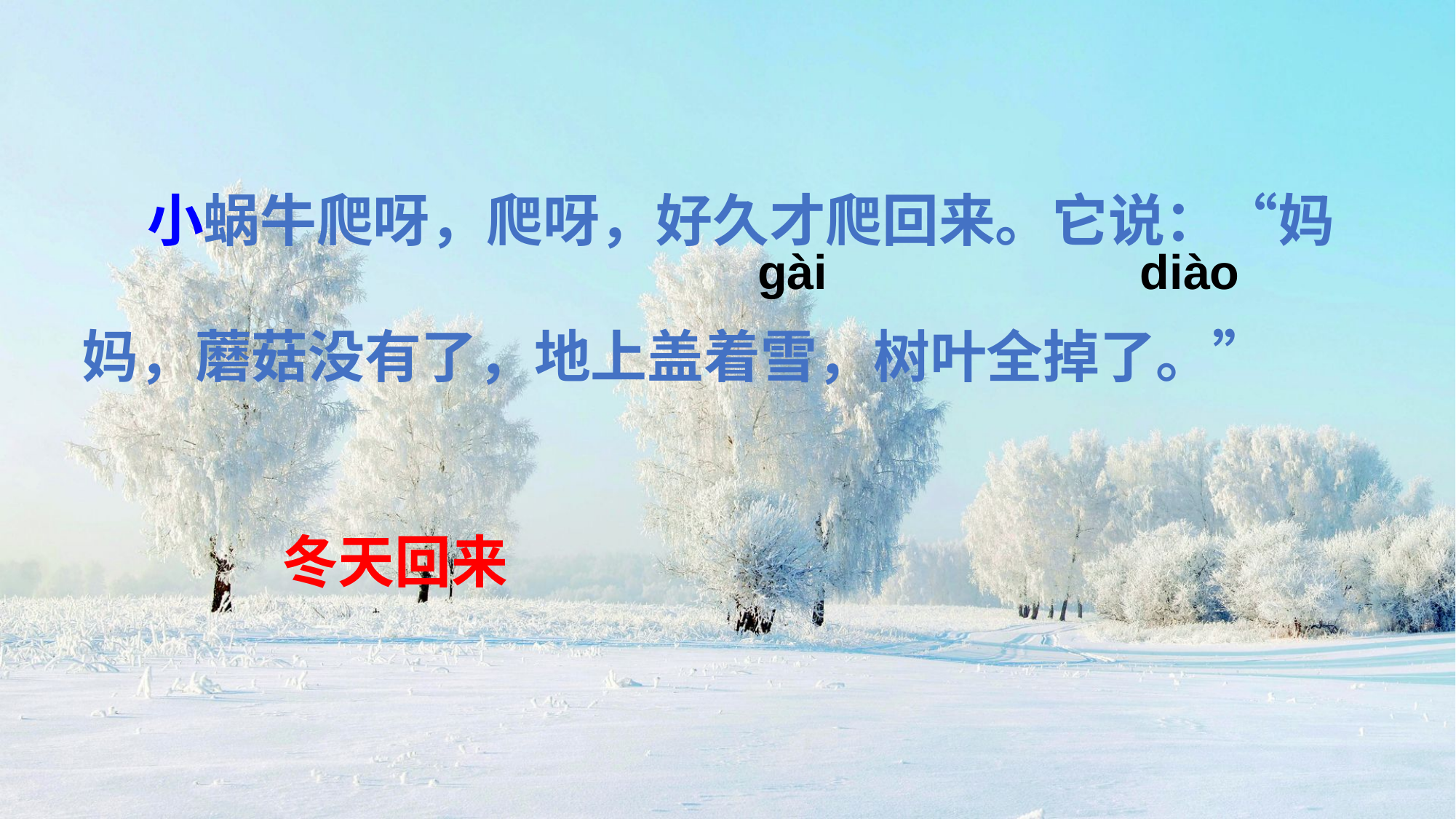

小蜗牛爬呀，爬呀，好久才爬回来。它说：“妈妈，蘑菇没有了，地上盖着雪，树叶全掉了。”
ɡài
diào
冬天回来